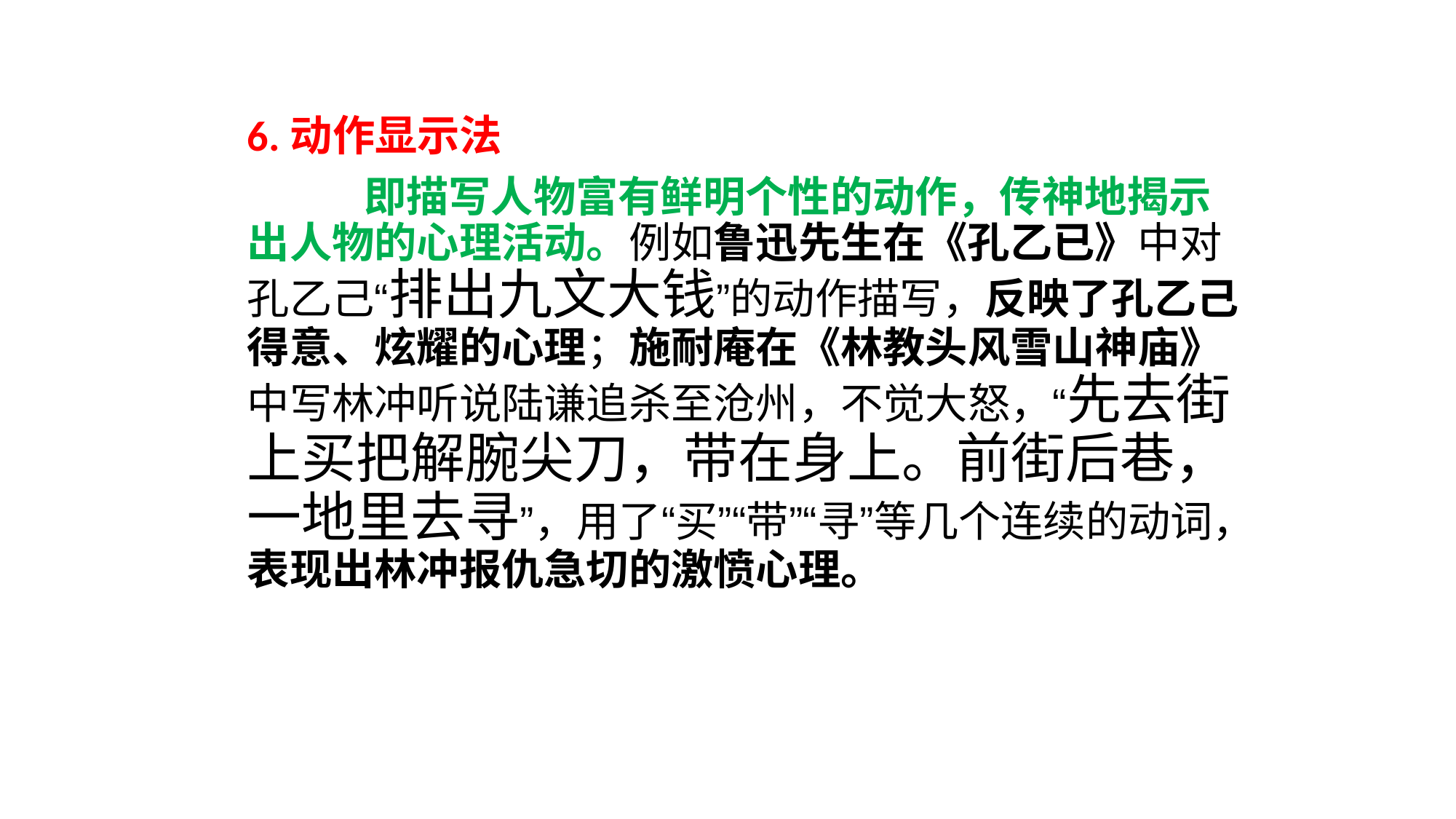

6.动作显示法
         即描写人物富有鲜明个性的动作，传神地揭示出人物的心理活动。例如鲁迅先生在《孔乙已》中对孔乙己“排出九文大钱”的动作描写，反映了孔乙己得意、炫耀的心理；施耐庵在《林教头风雪山神庙》中写林冲听说陆谦追杀至沧州，不觉大怒，“先去街上买把解腕尖刀，带在身上。前街后巷，一地里去寻”，用了“买”“带”“寻”等几个连续的动词，表现出林冲报仇急切的激愤心理。